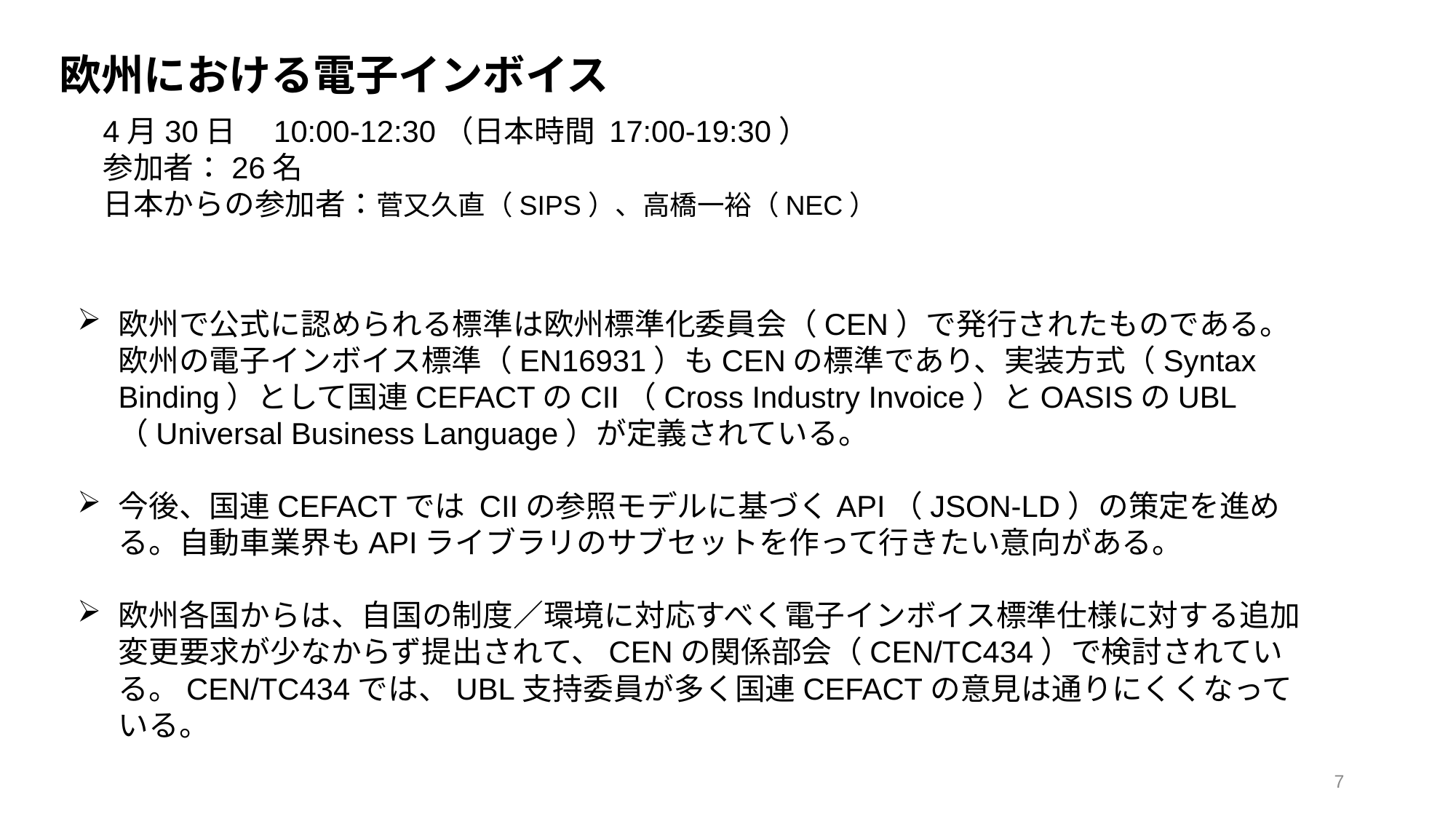

欧州における電子インボイス
4月30日　10:00-12:30（日本時間 17:00-19:30）
参加者：26名
日本からの参加者：菅又久直（SIPS）、高橋一裕（NEC）
欧州で公式に認められる標準は欧州標準化委員会（CEN）で発行されたものである。欧州の電子インボイス標準（EN16931）もCENの標準であり、実装方式（Syntax Binding）として国連CEFACTのCII（Cross Industry Invoice）とOASISのUBL（Universal Business Language）が定義されている。

今後、国連CEFACTでは CIIの参照モデルに基づくAPI（JSON-LD）の策定を進める。自動車業界もAPIライブラリのサブセットを作って行きたい意向がある。

欧州各国からは、自国の制度／環境に対応すべく電子インボイス標準仕様に対する追加変更要求が少なからず提出されて、CENの関係部会（CEN/TC434）で検討されている。CEN/TC434では、UBL支持委員が多く国連CEFACTの意見は通りにくくなっている。

7